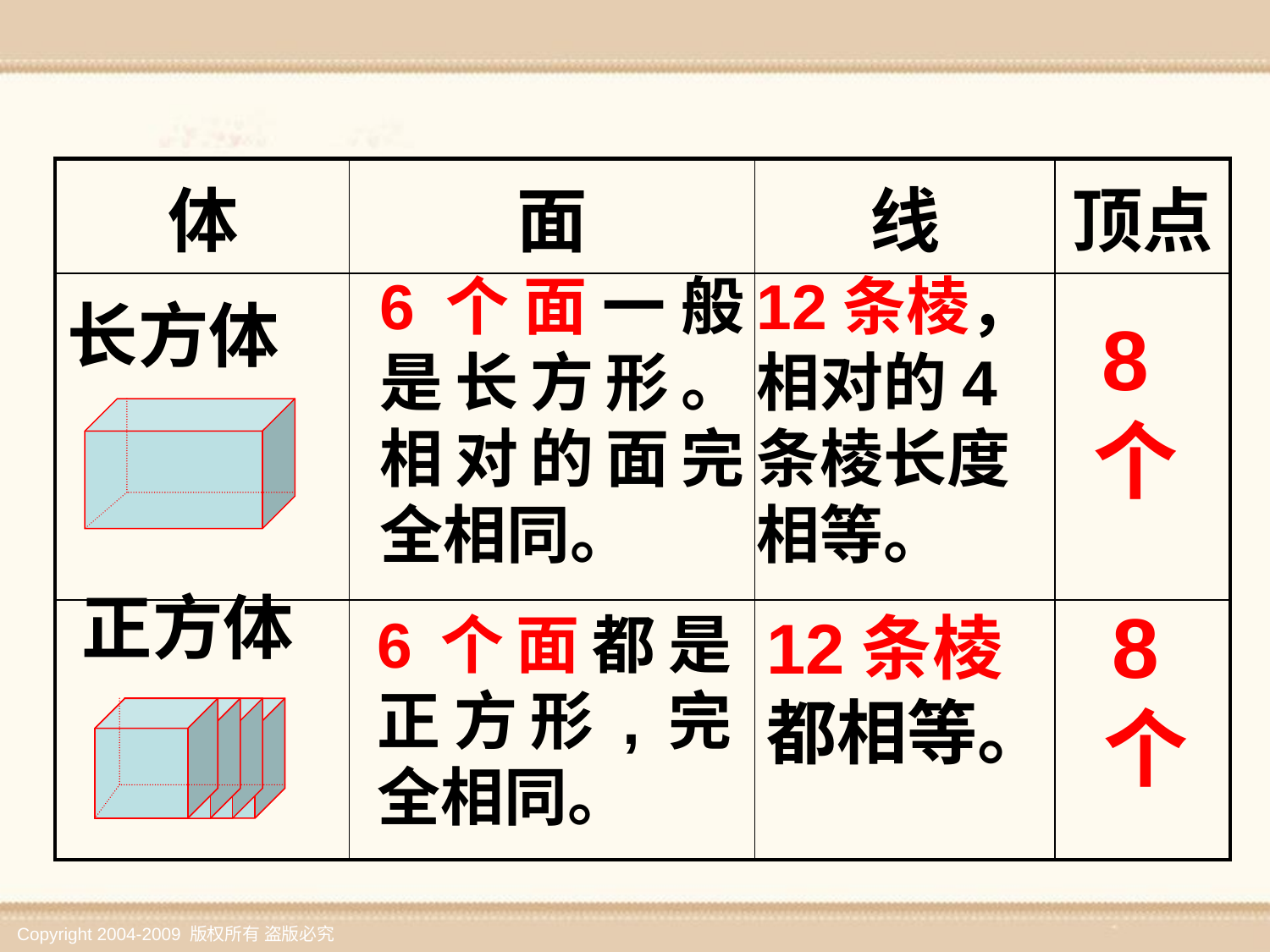

| 体 | 面 | 线 | 顶点 |
| --- | --- | --- | --- |
| 长方体 |  |  |  |
|  |  |  |  |
6个面一般 是长方形。相对的面完全相同。
12条棱，相对的4条棱长度相等。
8个

正方体
8个
12条棱都相等。
6个面都是正方形,完全相同。